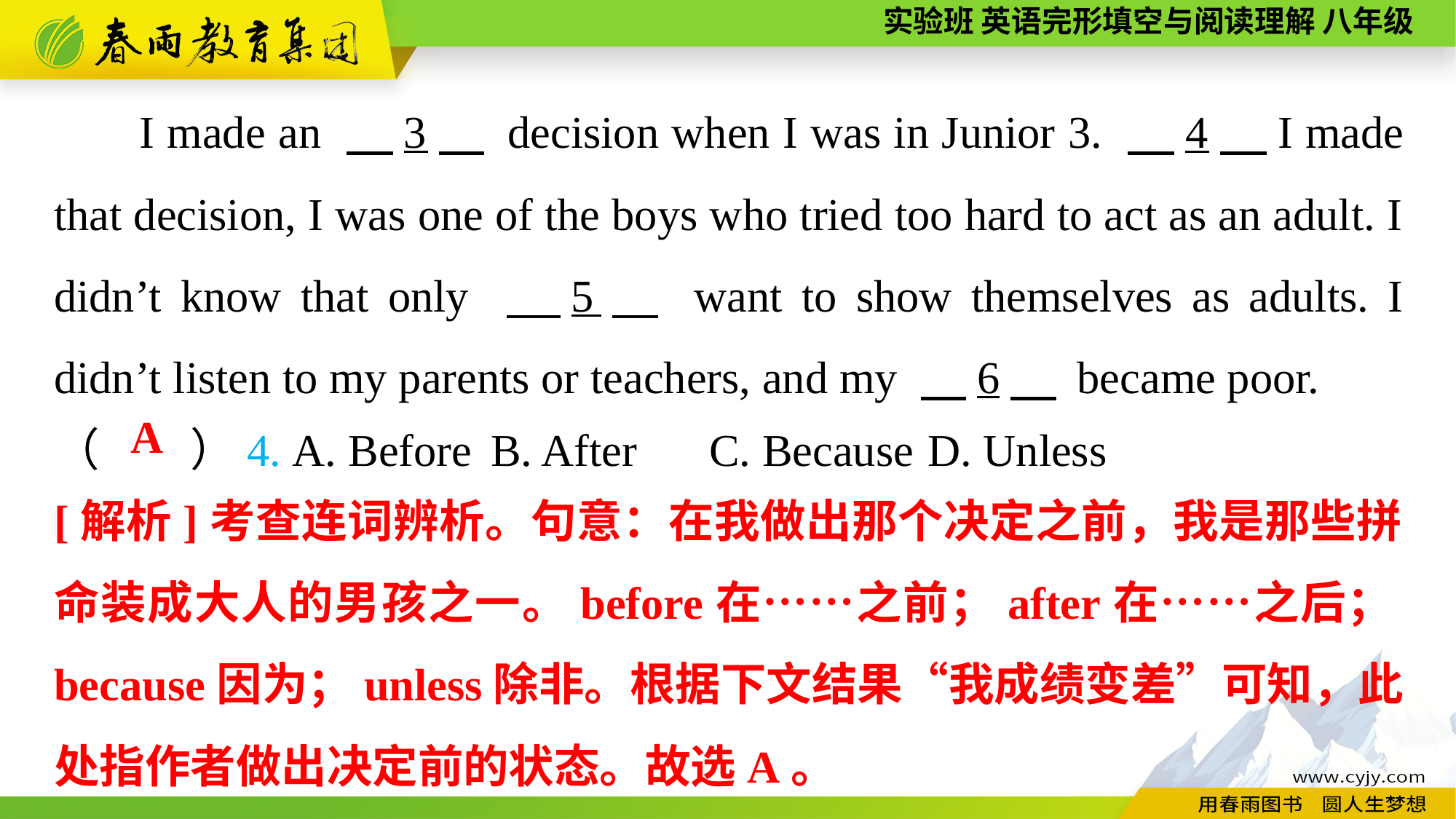

I made an 　3　 decision when I was in Junior 3. 　4，I made that decision, I was one of the boys who tried too hard to act as an adult. I didn’t know that only 　5　 want to show themselves as adults. I didn’t listen to my parents or teachers, and my 　6　 became poor.
（　　）4. A. Before	B. After	C. Because	D. Unless
A
[解析]考查连词辨析。句意：在我做出那个决定之前，我是那些拼命装成大人的男孩之一。before在……之前；after在……之后；because因为；unless除非。根据下文结果“我成绩变差”可知，此处指作者做出决定前的状态。故选A。